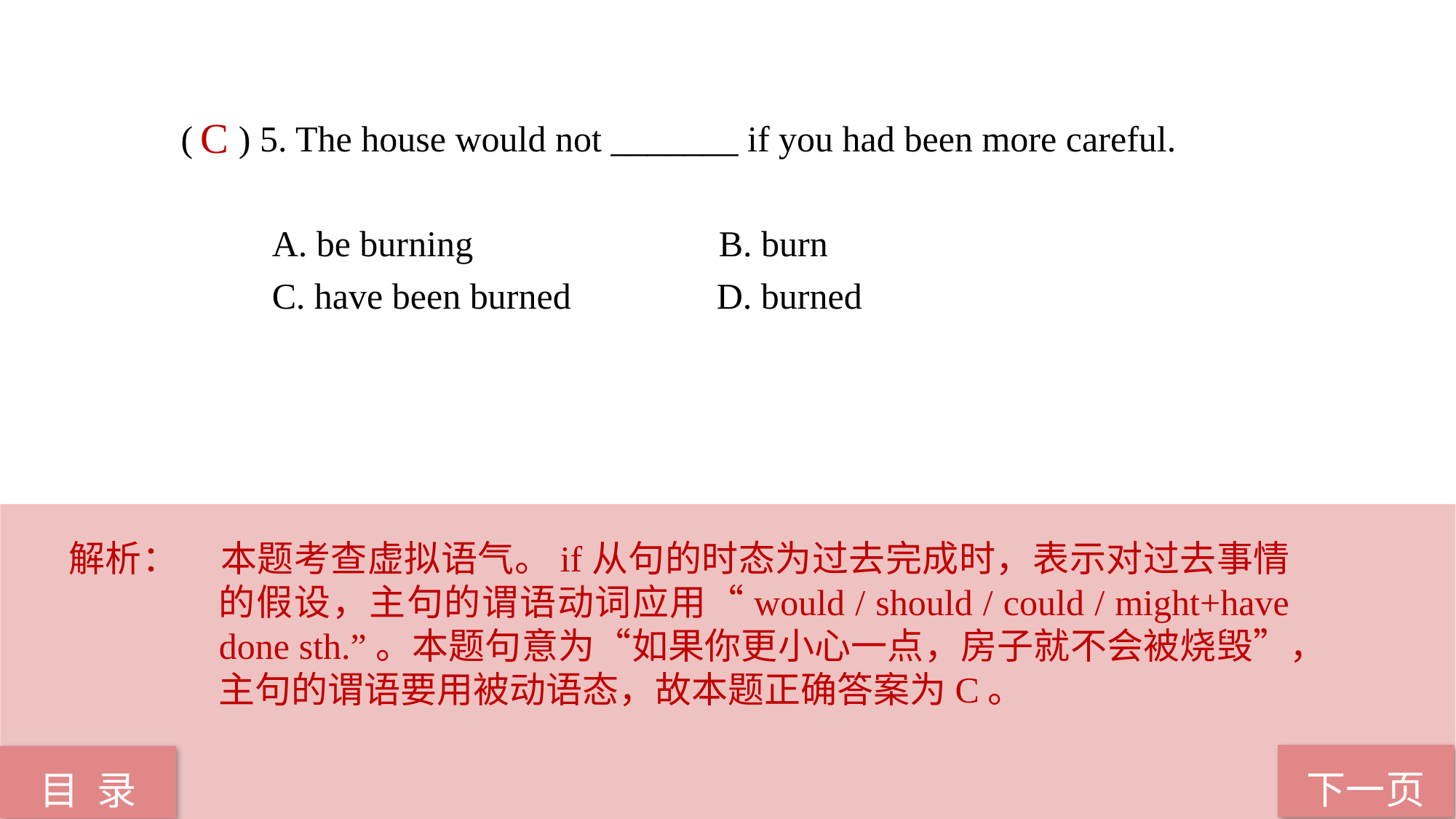

(     ) 5. The house would not _______ if you had been more careful.

          A. be burning                           B. burn
          C. have been burned                D. burned
C
解析：	本题考查虚拟语气。if从句的时态为过去完成时，表示对过去事情的假设，主句的谓语动词应用“would / should / could / might+have done sth.”。本题句意为“如果你更小心一点，房子就不会被烧毁”，主句的谓语要用被动语态，故本题正确答案为C。